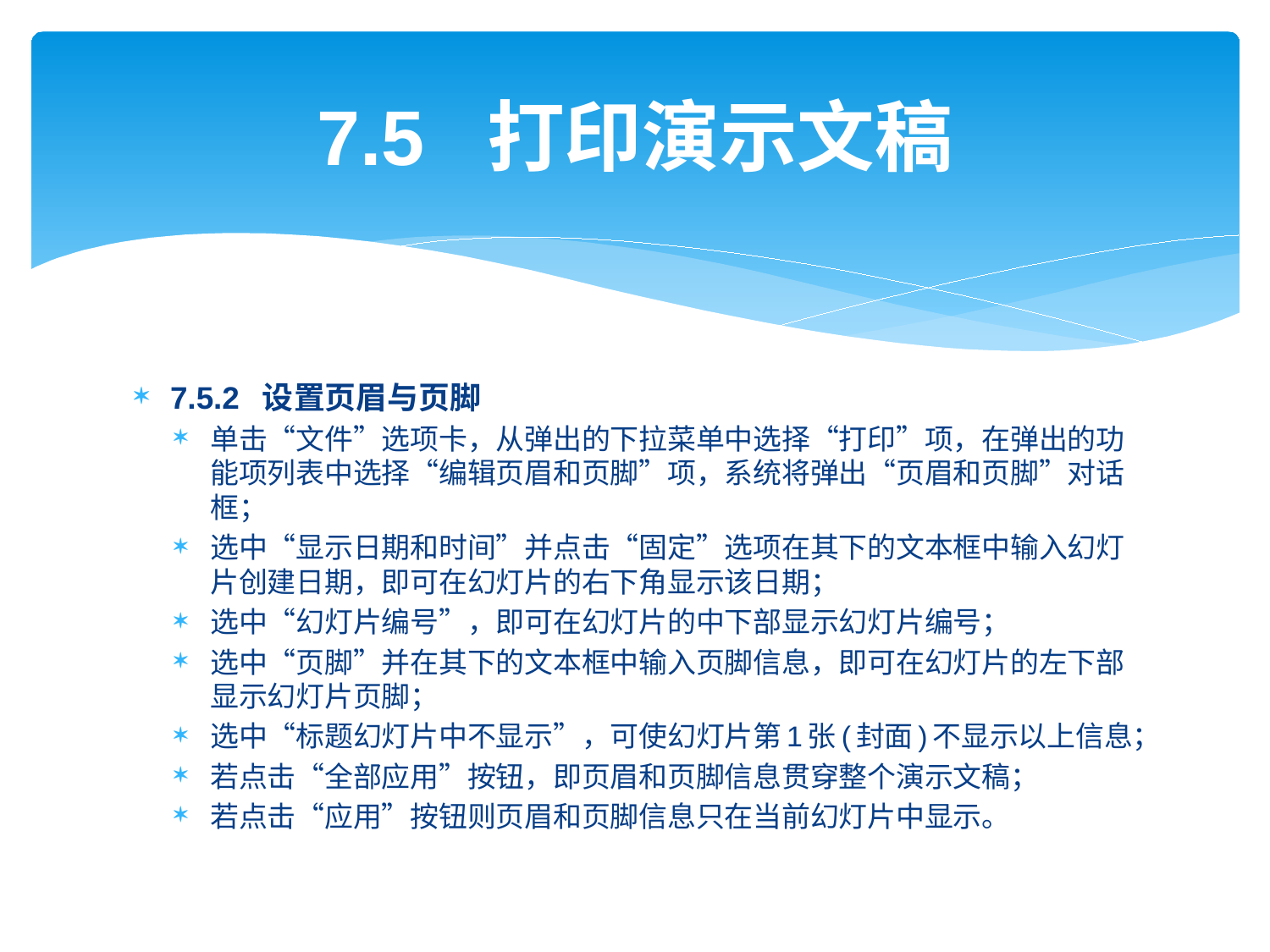

# 7.5  打印演示文稿
7.5.2  设置页眉与页脚
单击“文件”选项卡，从弹出的下拉菜单中选择“打印”项，在弹出的功能项列表中选择“编辑页眉和页脚”项，系统将弹出“页眉和页脚”对话框；
选中“显示日期和时间”并点击“固定”选项在其下的文本框中输入幻灯片创建日期，即可在幻灯片的右下角显示该日期；
选中“幻灯片编号”，即可在幻灯片的中下部显示幻灯片编号；
选中“页脚”并在其下的文本框中输入页脚信息，即可在幻灯片的左下部显示幻灯片页脚；
选中“标题幻灯片中不显示”，可使幻灯片第1张(封面)不显示以上信息；
若点击“全部应用”按钮，即页眉和页脚信息贯穿整个演示文稿；
若点击“应用”按钮则页眉和页脚信息只在当前幻灯片中显示。